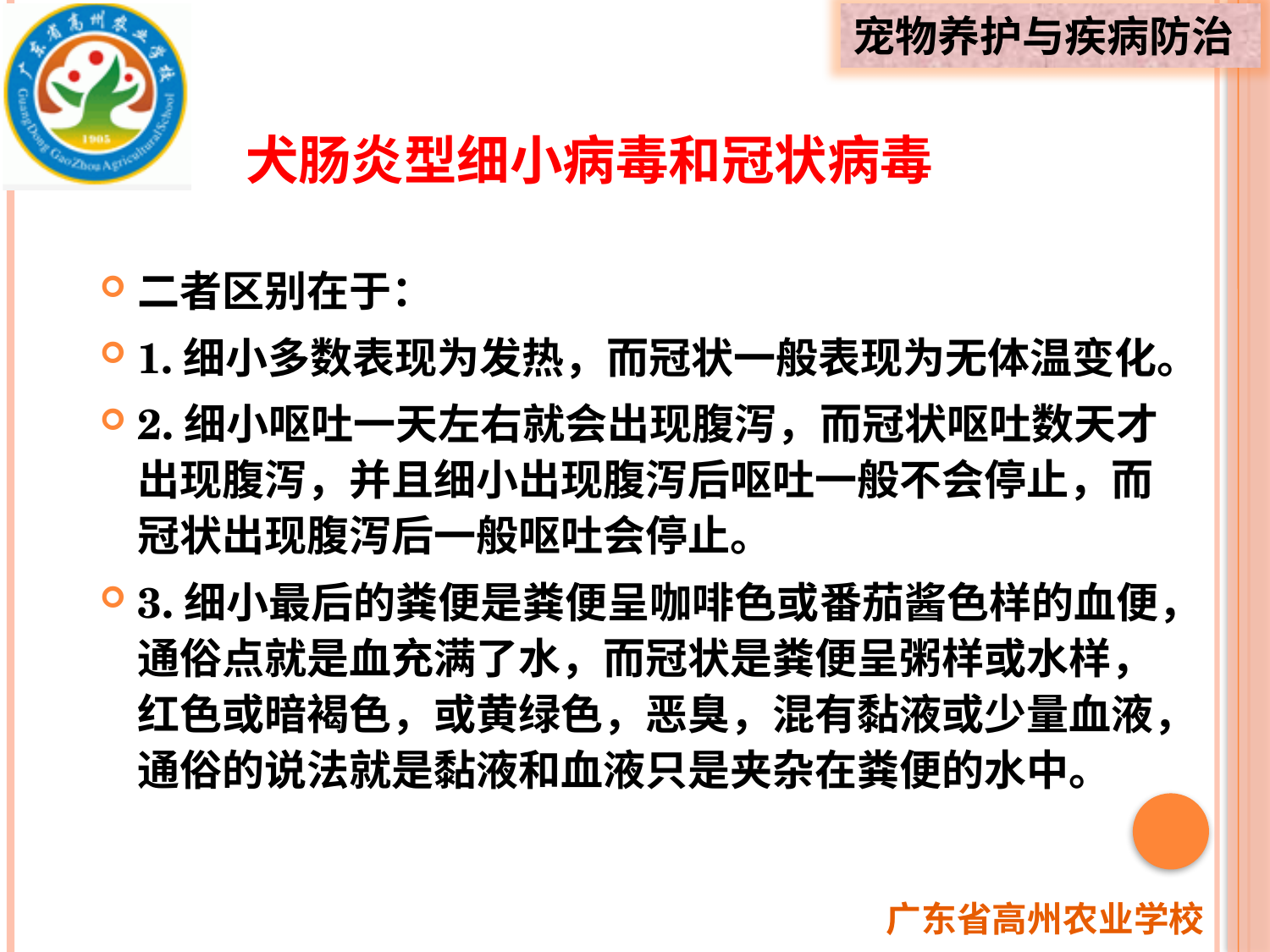

# 犬肠炎型细小病毒和冠状病毒
二者区别在于：
1.细小多数表现为发热，而冠状一般表现为无体温变化。
2.细小呕吐一天左右就会出现腹泻，而冠状呕吐数天才出现腹泻，并且细小出现腹泻后呕吐一般不会停止，而冠状出现腹泻后一般呕吐会停止。
3.细小最后的粪便是粪便呈咖啡色或番茄酱色样的血便，通俗点就是血充满了水，而冠状是粪便呈粥样或水样，红色或暗褐色，或黄绿色，恶臭，混有黏液或少量血液，通俗的说法就是黏液和血液只是夹杂在粪便的水中。